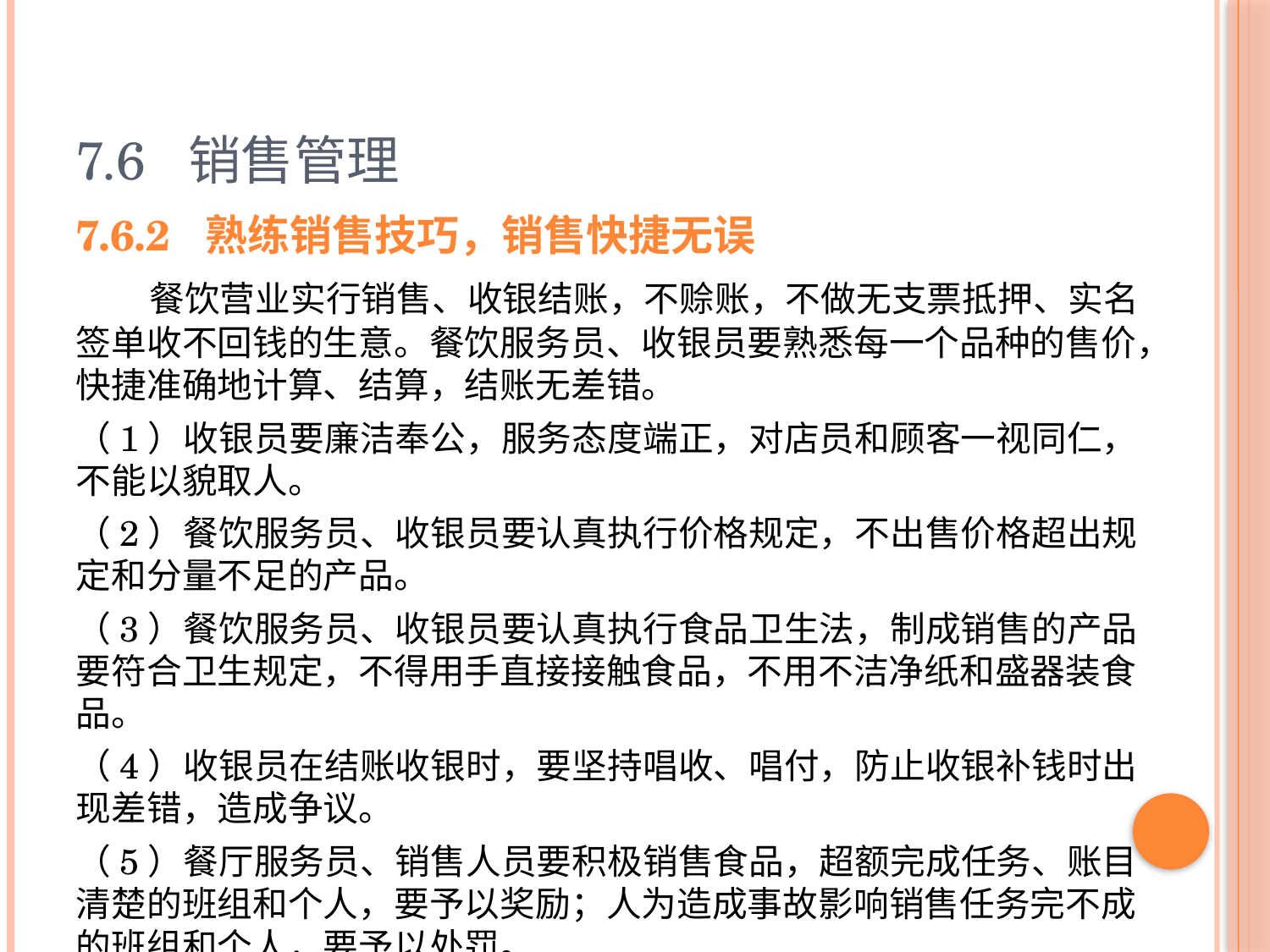

# 7.6  销售管理
7.6.2  熟练销售技巧，销售快捷无误
       餐饮营业实行销售、收银结账，不赊账，不做无支票抵押、实名签单收不回钱的生意。餐饮服务员、收银员要熟悉每一个品种的售价，快捷准确地计算、结算，结账无差错。
（1）收银员要廉洁奉公，服务态度端正，对店员和顾客一视同仁，不能以貌取人。
（2）餐饮服务员、收银员要认真执行价格规定，不出售价格超出规定和分量不足的产品。
（3）餐饮服务员、收银员要认真执行食品卫生法，制成销售的产品要符合卫生规定，不得用手直接接触食品，不用不洁净纸和盛器装食品。
（4）收银员在结账收银时，要坚持唱收、唱付，防止收银补钱时出现差错，造成争议。
（5）餐厅服务员、销售人员要积极销售食品，超额完成任务、账目清楚的班组和个人，要予以奖励；人为造成事故影响销售任务完不成的班组和个人，要予以处罚。